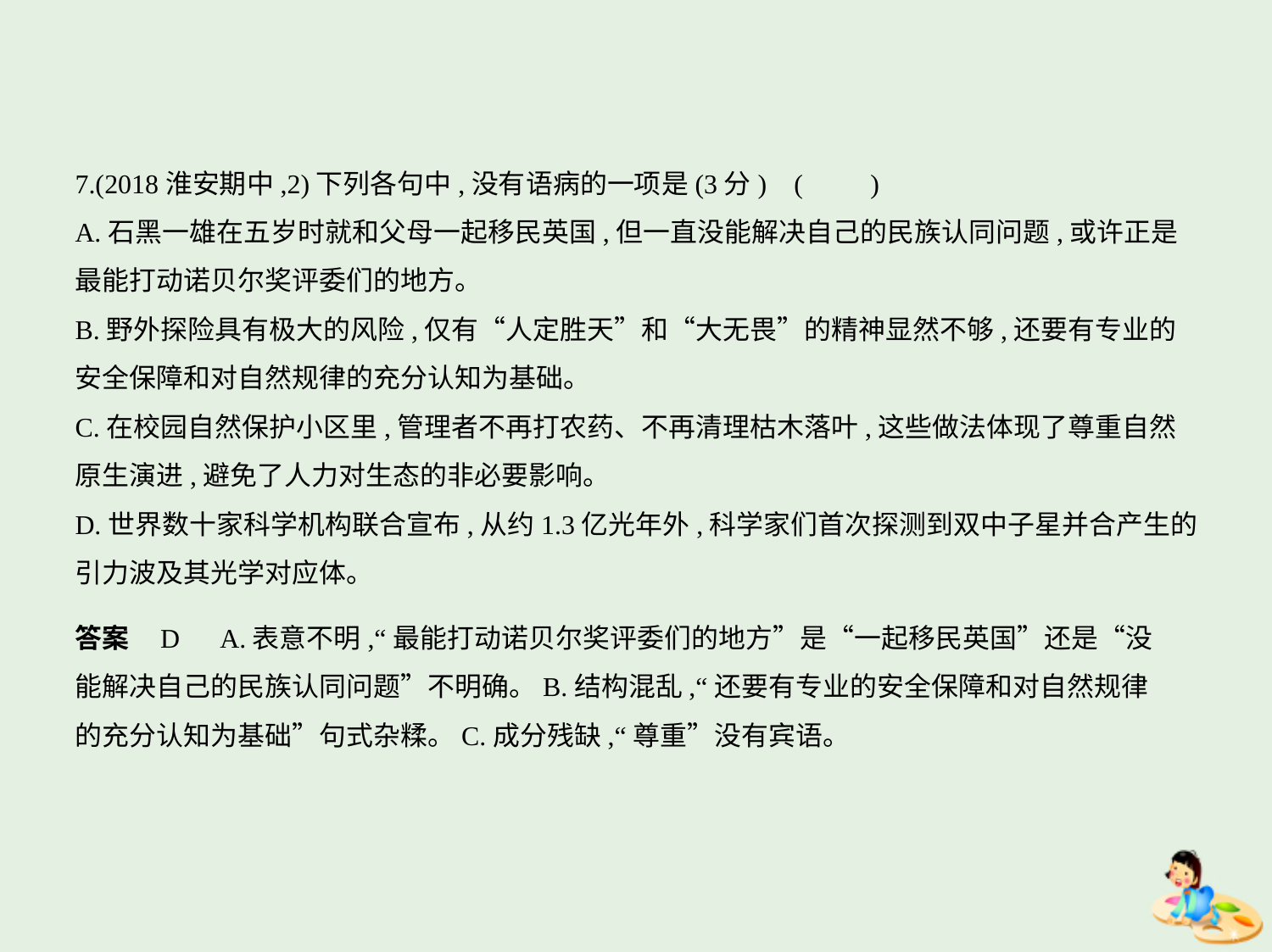

7.(2018淮安期中,2)下列各句中,没有语病的一项是(3分) (　　)
A.石黑一雄在五岁时就和父母一起移民英国,但一直没能解决自己的民族认同问题,或许正是
最能打动诺贝尔奖评委们的地方。
B.野外探险具有极大的风险,仅有“人定胜天”和“大无畏”的精神显然不够,还要有专业的
安全保障和对自然规律的充分认知为基础。
C.在校园自然保护小区里,管理者不再打农药、不再清理枯木落叶,这些做法体现了尊重自然
原生演进,避免了人力对生态的非必要影响。
D.世界数十家科学机构联合宣布,从约1.3亿光年外,科学家们首次探测到双中子星并合产生的
引力波及其光学对应体。
答案    D　A.表意不明,“最能打动诺贝尔奖评委们的地方”是“一起移民英国”还是“没
能解决自己的民族认同问题”不明确。B.结构混乱,“还要有专业的安全保障和对自然规律
的充分认知为基础”句式杂糅。C.成分残缺,“尊重”没有宾语。